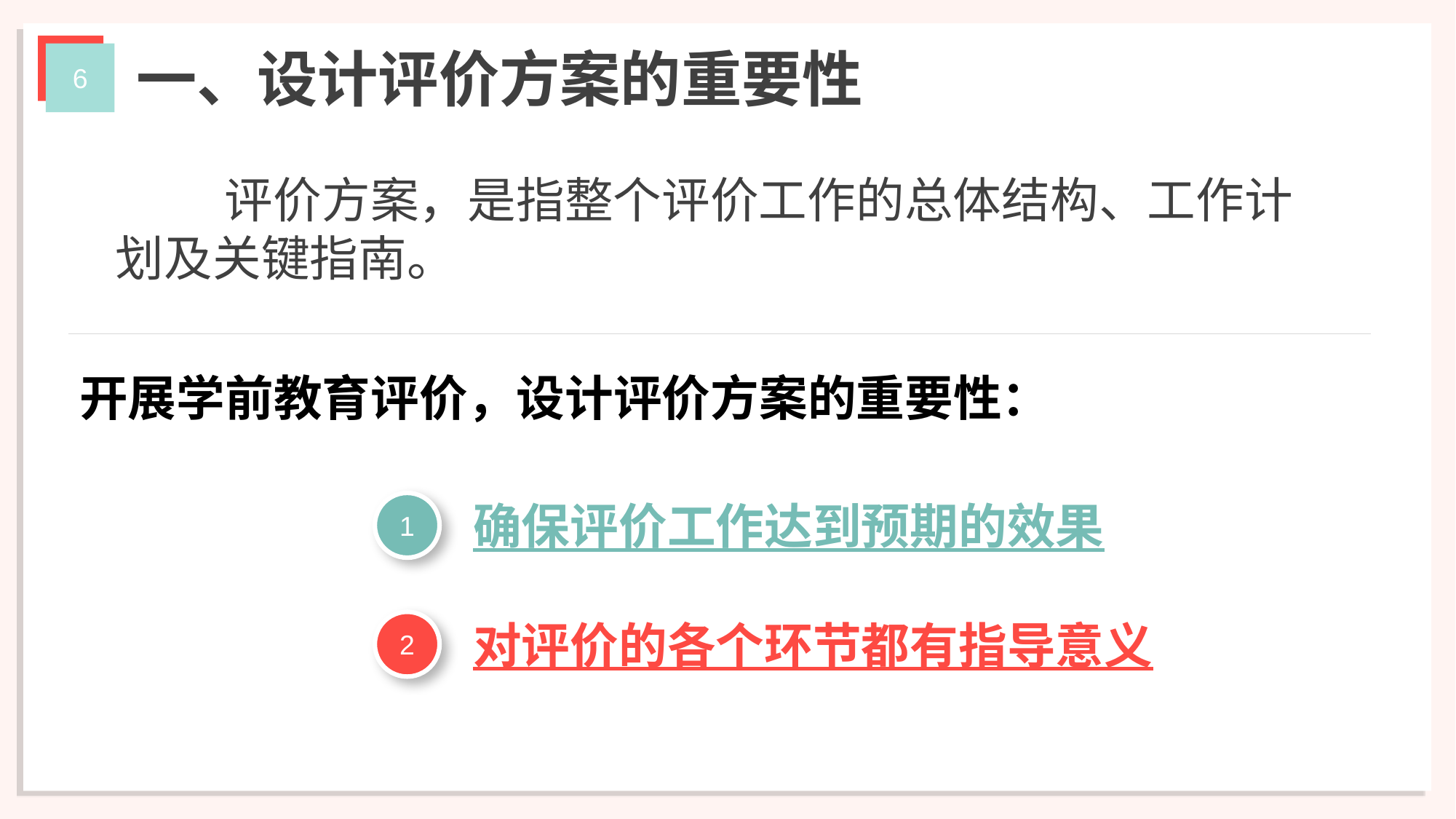

一、设计评价方案的重要性
	评价方案，是指整个评价工作的总体结构、工作计划及关键指南。
开展学前教育评价，设计评价方案的重要性：
确保评价工作达到预期的效果
1
对评价的各个环节都有指导意义
2